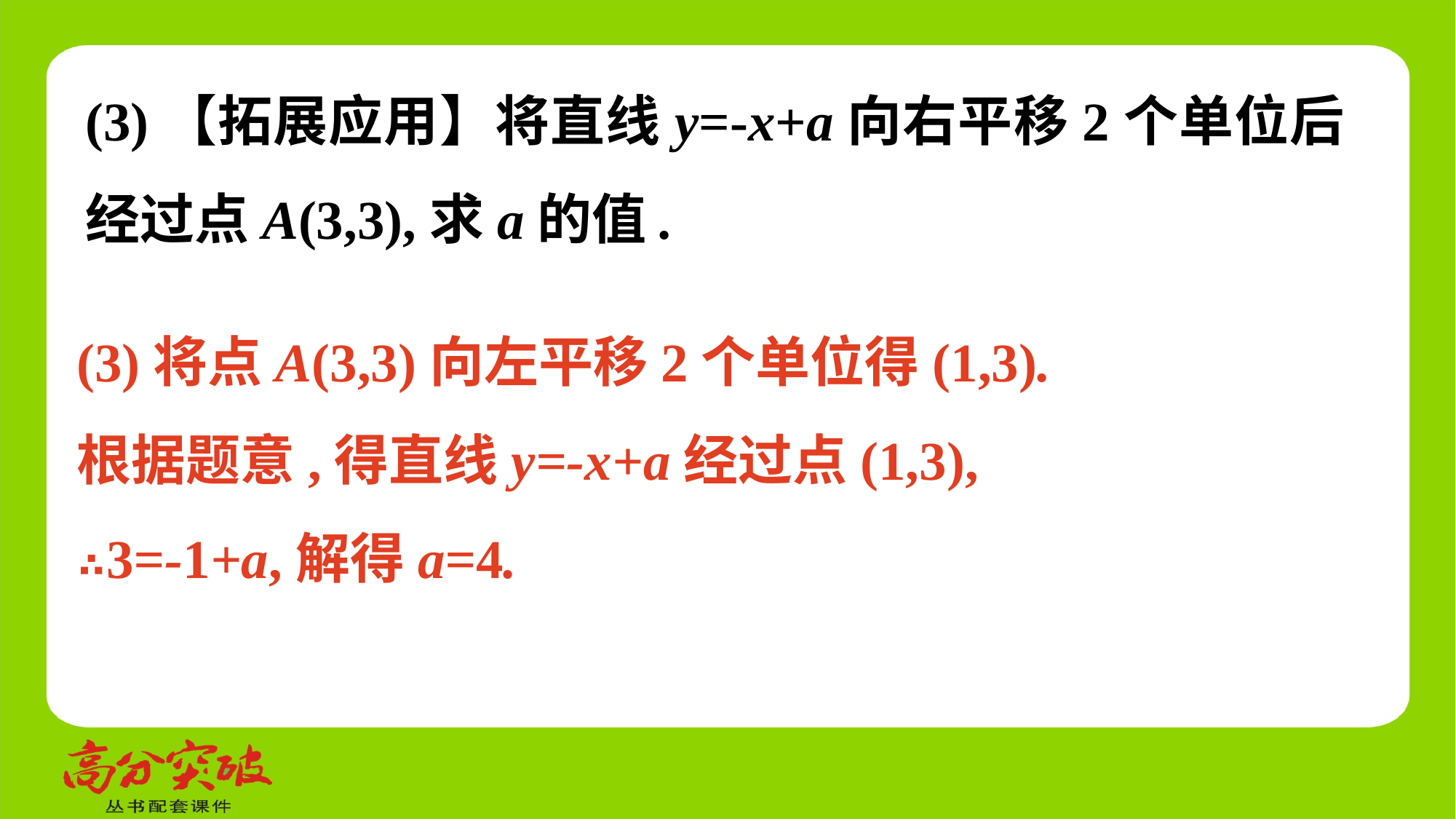

(3)【拓展应用】将直线y=-x+a向右平移2个单位后经过点A(3,3),求a的值.
(3)将点A(3,3)向左平移2个单位得(1,3).
根据题意,得直线y=-x+a经过点(1,3),
∴3=-1+a,解得a=4.